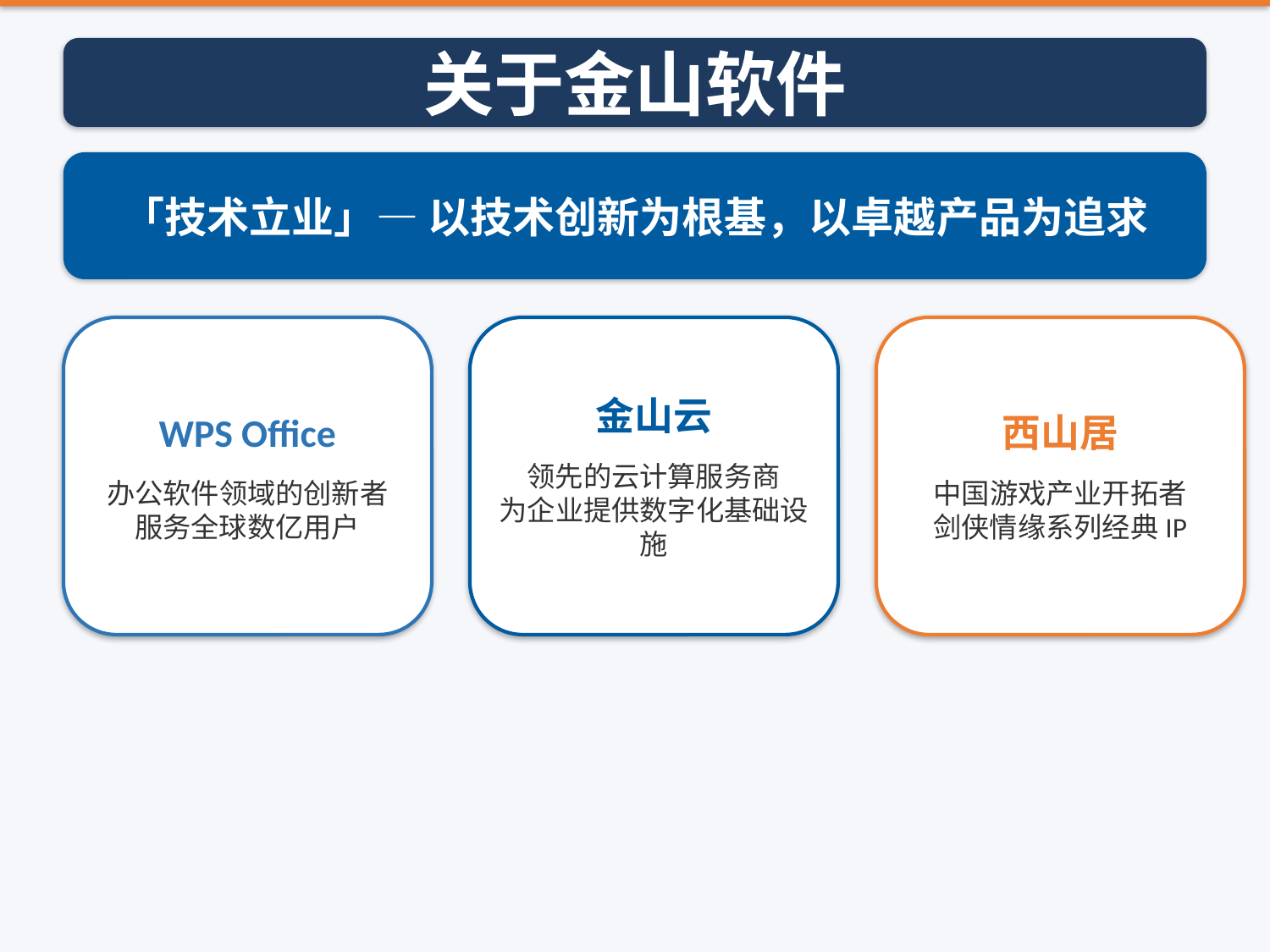

关于金山软件
「技术立业」— 以技术创新为根基，以卓越产品为追求
WPS Office
办公软件领域的创新者
服务全球数亿用户
金山云
领先的云计算服务商
为企业提供数字化基础设施
西山居
中国游戏产业开拓者
剑侠情缘系列经典IP